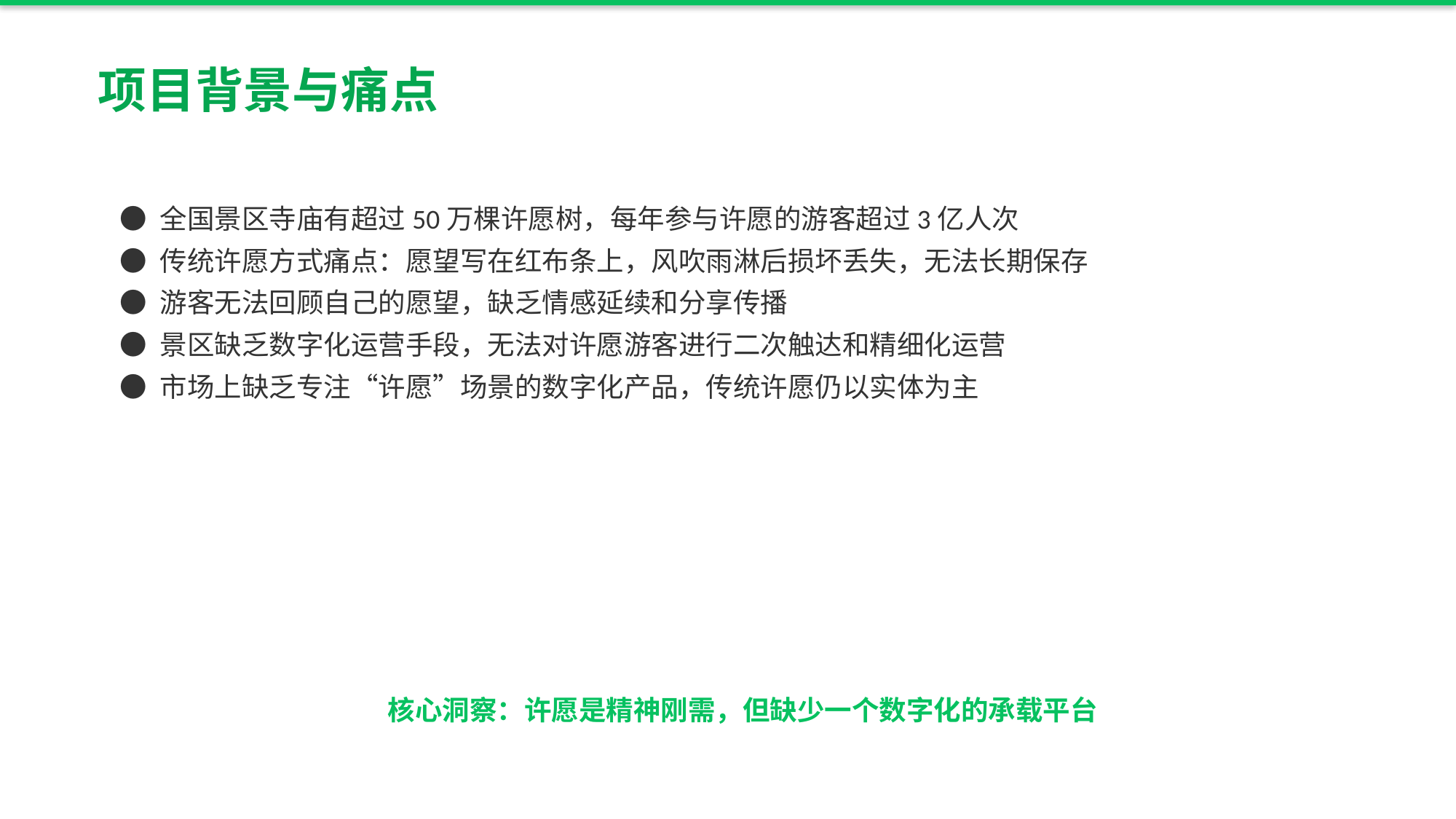

项目背景与痛点
● 全国景区寺庙有超过50万棵许愿树，每年参与许愿的游客超过3亿人次
● 传统许愿方式痛点：愿望写在红布条上，风吹雨淋后损坏丢失，无法长期保存
● 游客无法回顾自己的愿望，缺乏情感延续和分享传播
● 景区缺乏数字化运营手段，无法对许愿游客进行二次触达和精细化运营
● 市场上缺乏专注“许愿”场景的数字化产品，传统许愿仍以实体为主
核心洞察：许愿是精神刚需，但缺少一个数字化的承载平台